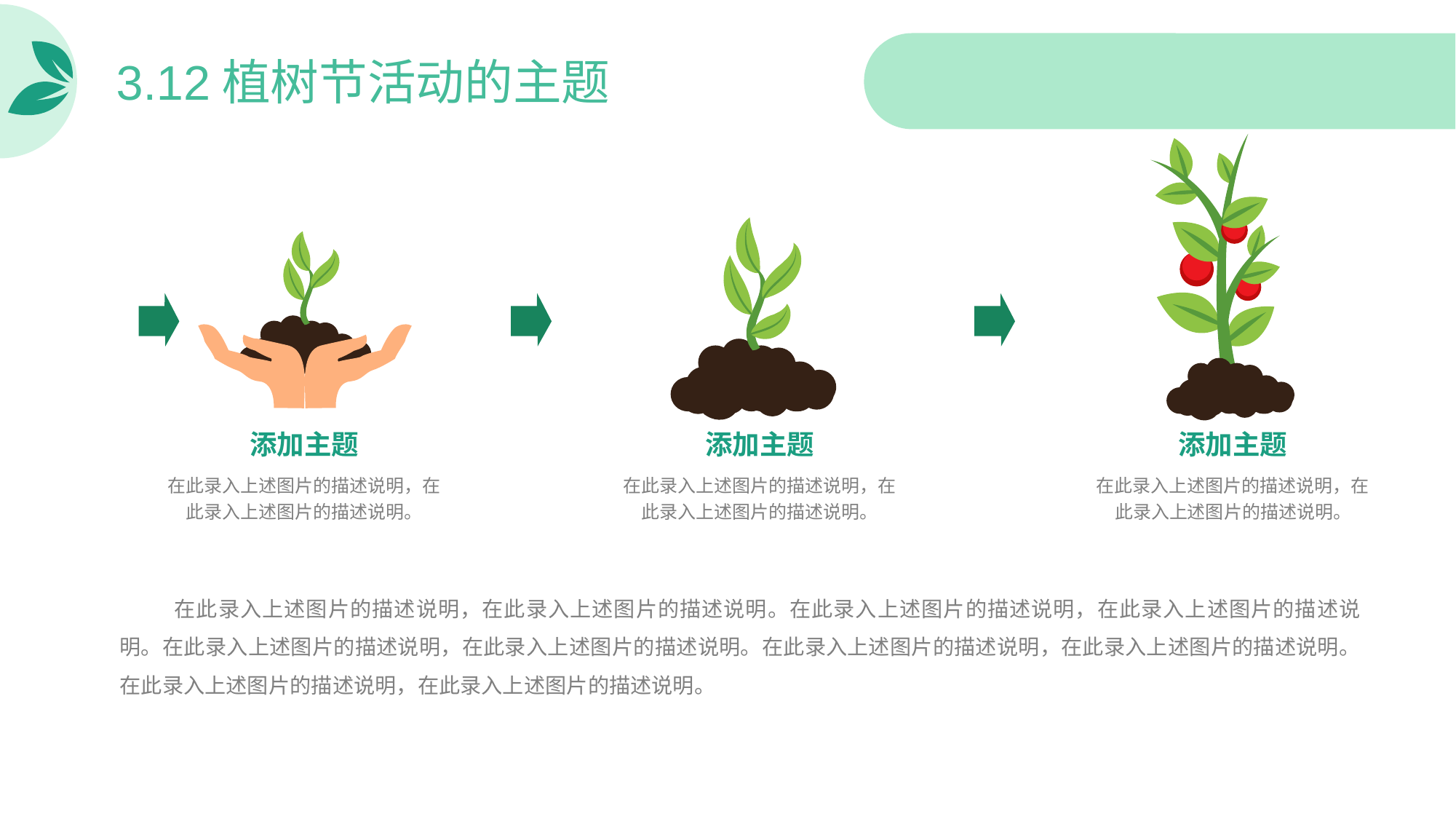

# 3.12植树节活动的主题

添加主题
添加主题
添加主题
在此录入上述图片的描述说明，在此录入上述图片的描述说明。
在此录入上述图片的描述说明，在此录入上述图片的描述说明。
在此录入上述图片的描述说明，在此录入上述图片的描述说明。
在此录入上述图片的描述说明，在此录入上述图片的描述说明。在此录入上述图片的描述说明，在此录入上述图片的描述说明。在此录入上述图片的描述说明，在此录入上述图片的描述说明。在此录入上述图片的描述说明，在此录入上述图片的描述说明。在此录入上述图片的描述说明，在此录入上述图片的描述说明。